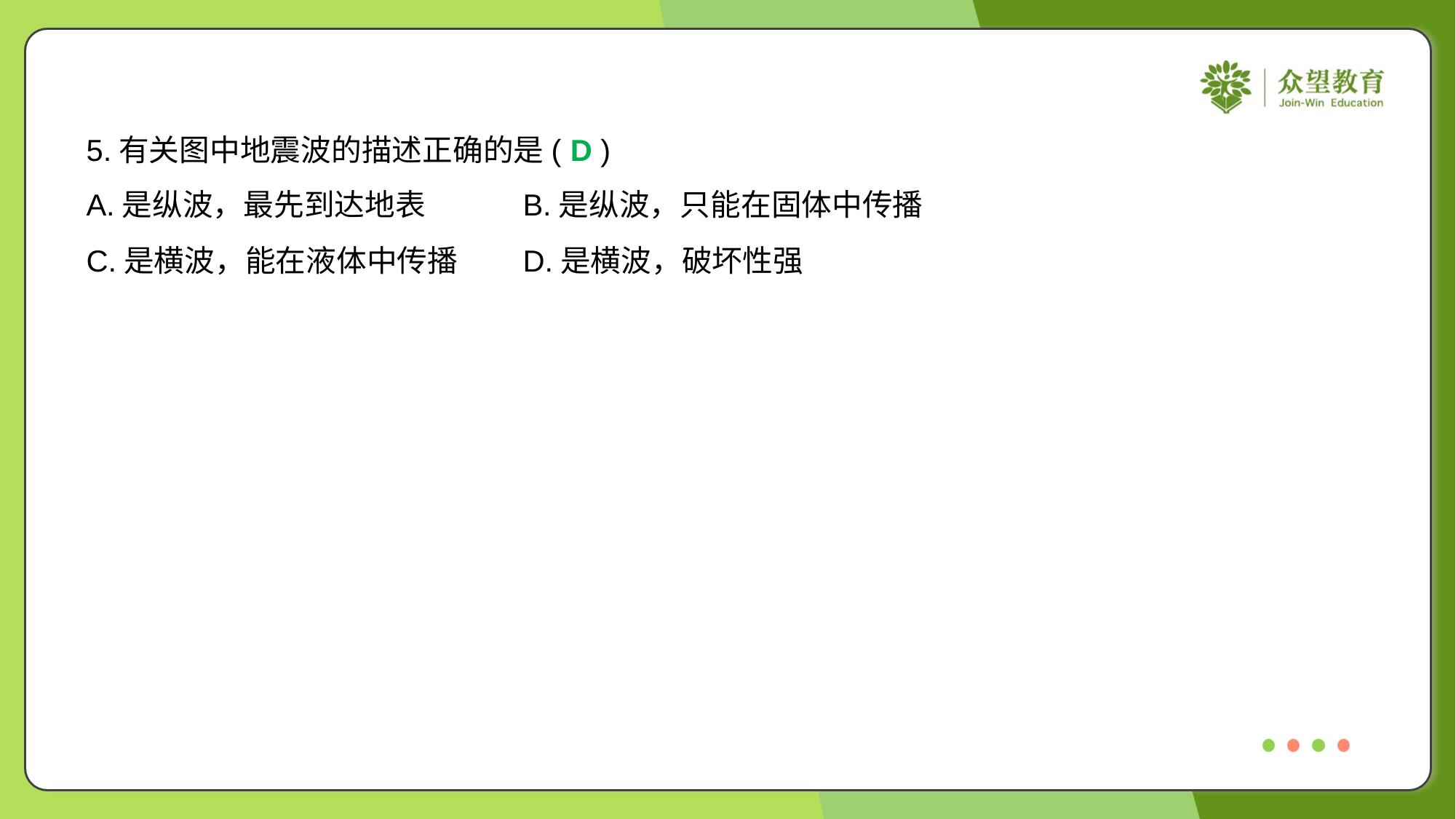

5.有关图中地震波的描述正确的是(     )
D
A.是纵波，最先到达地表	B.是纵波，只能在固体中传播
C.是横波，能在液体中传播	D.是横波，破坏性强